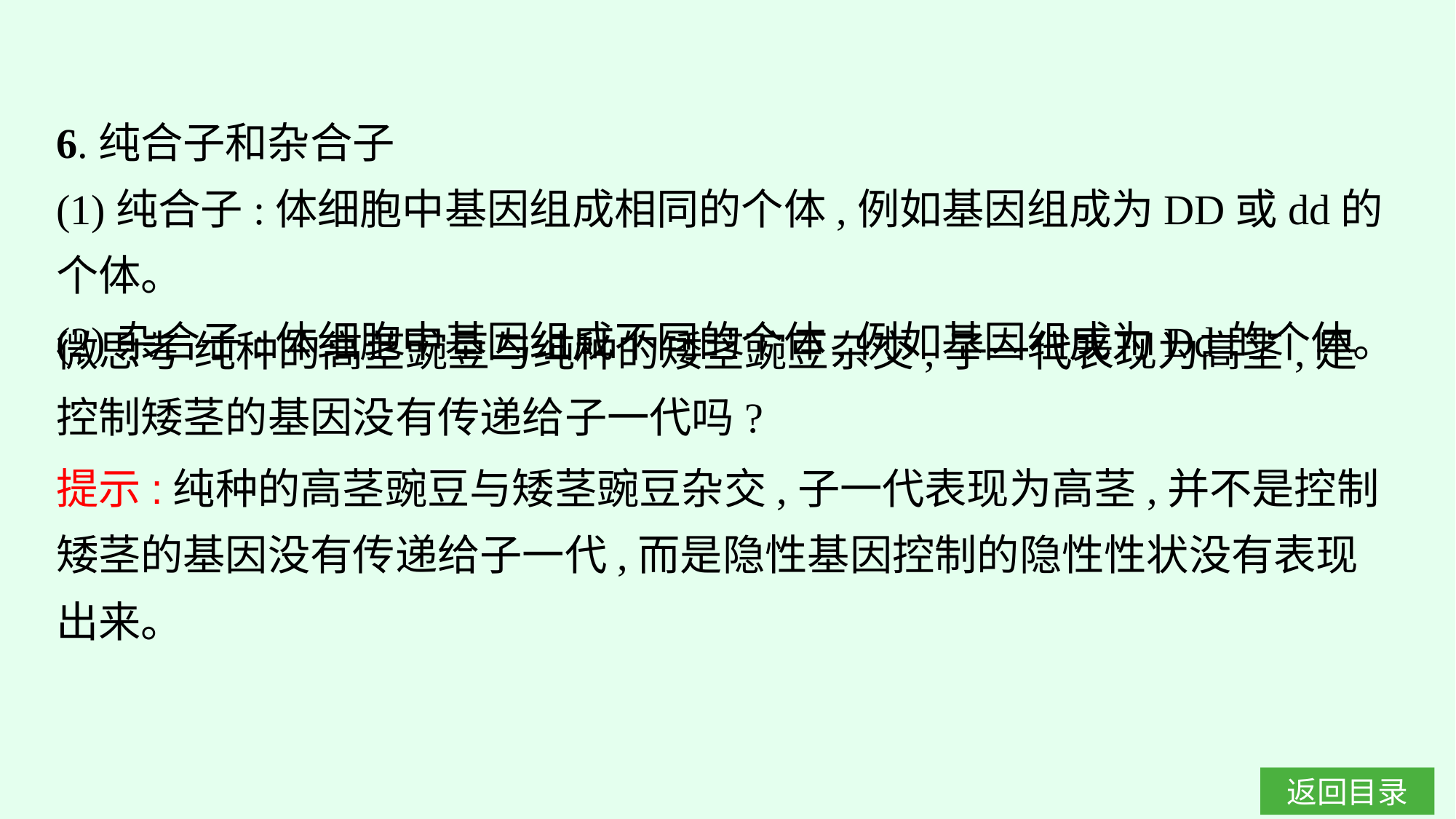

6.纯合子和杂合子
(1)纯合子:体细胞中基因组成相同的个体,例如基因组成为DD或dd的个体。
(2)杂合子:体细胞中基因组成不同的个体,例如基因组成为Dd的个体。
微思考 纯种的高茎豌豆与纯种的矮茎豌豆杂交,子一代表现为高茎,是控制矮茎的基因没有传递给子一代吗?
提示:纯种的高茎豌豆与矮茎豌豆杂交,子一代表现为高茎,并不是控制矮茎的基因没有传递给子一代,而是隐性基因控制的隐性性状没有表现出来。